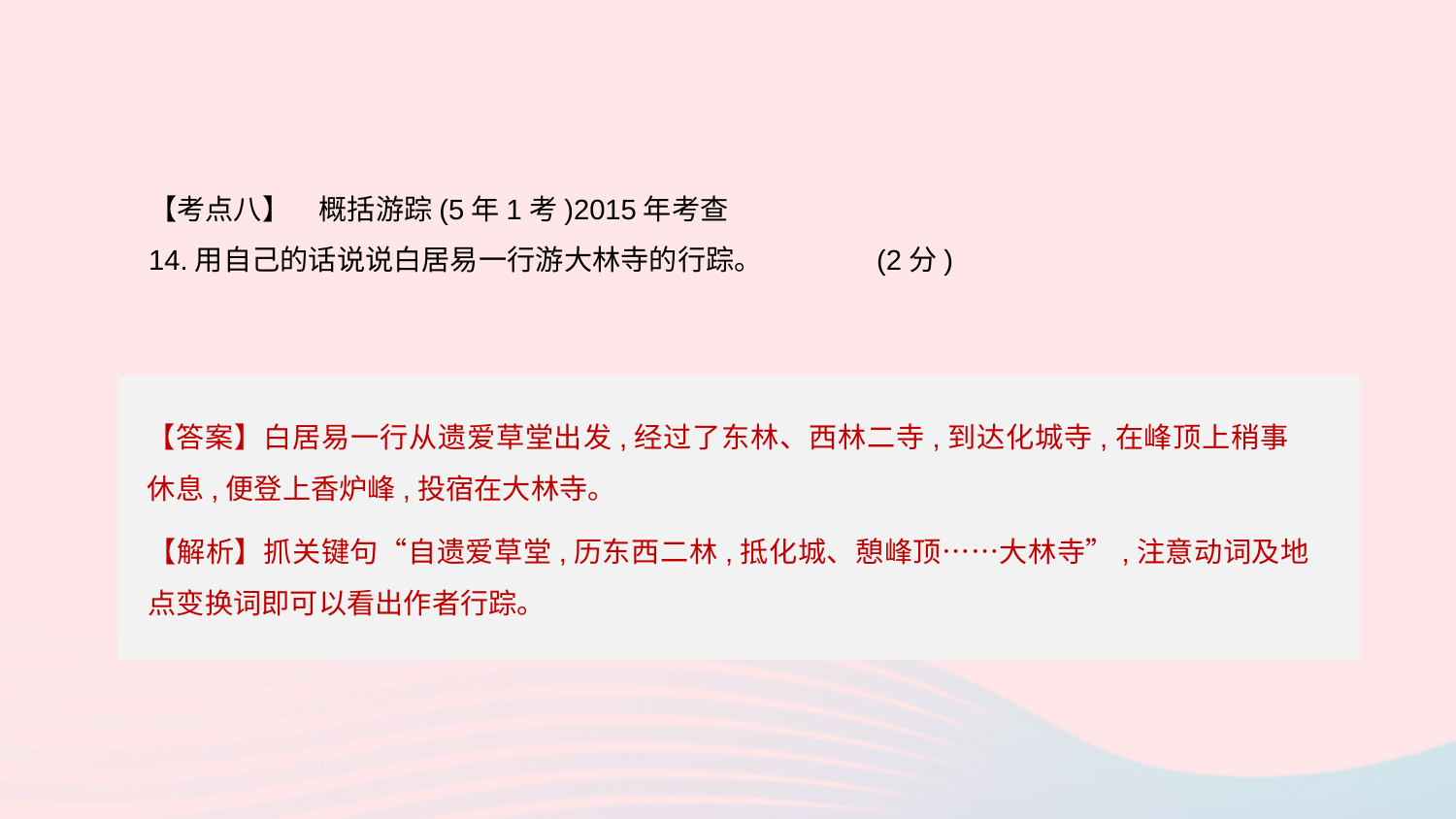

【考点八】　概括游踪(5年1考)2015年考查
14.用自己的话说说白居易一行游大林寺的行踪。	(2分)

【答案】白居易一行从遗爱草堂出发,经过了东林、西林二寺,到达化城寺,在峰顶上稍事休息,便登上香炉峰,投宿在大林寺。
【解析】抓关键句“自遗爱草堂,历东西二林,抵化城、憩峰顶……大林寺”,注意动词及地点变换词即可以看出作者行踪。